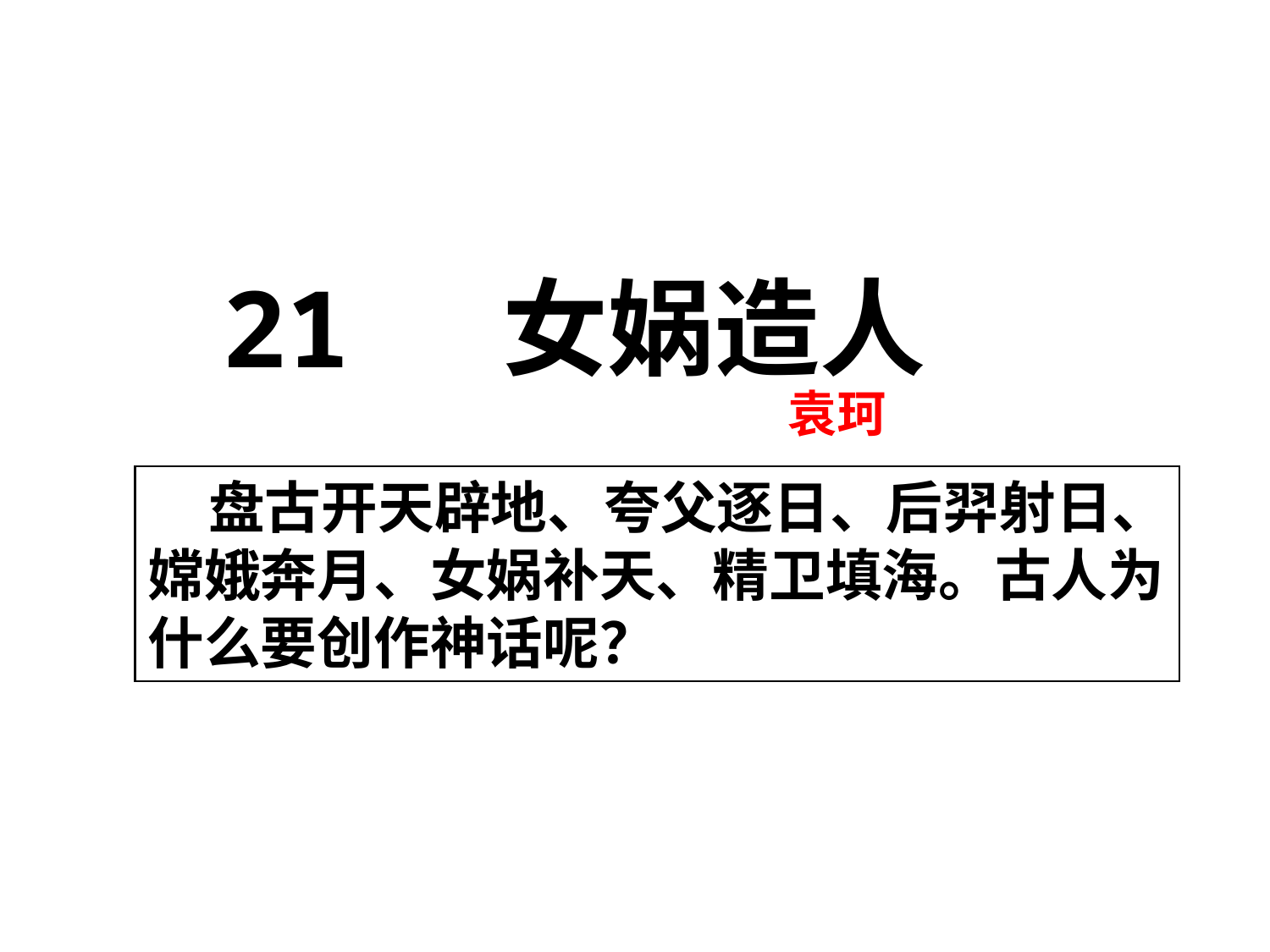

21  女娲造人

动物笑谈
袁珂
    盘古开天辟地、夸父逐日、后羿射日、嫦娥奔月、女娲补天、精卫填海。古人为什么要创作神话呢？